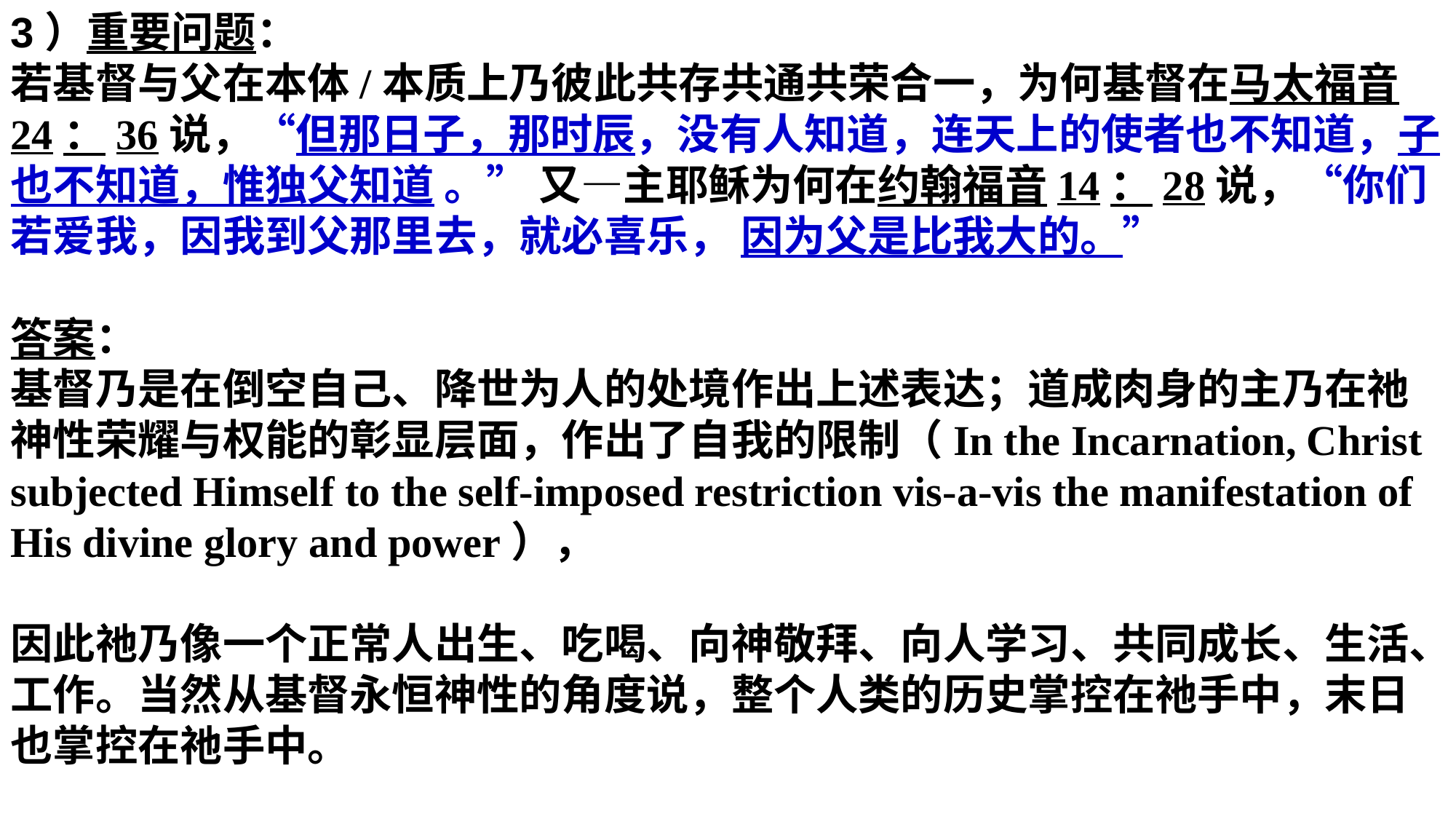

3）重要问题：
若基督与父在本体/本质上乃彼此共存共通共荣合一，为何基督在马太福音24：36说，“但那日子，那时辰，没有人知道，连天上的使者也不知道，子也不知道，惟独父知道 。” 又—主耶稣为何在约翰福音14：28说，“你们若爱我，因我到父那里去，就必喜乐， 因为父是比我大的。”

答案：
基督乃是在倒空自己、降世为人的处境作出上述表达；道成肉身的主乃在祂神性荣耀与权能的彰显层面，作出了自我的限制（In the Incarnation, Christ subjected Himself to the self-imposed restriction vis-a-vis the manifestation of His divine glory and power），

因此祂乃像一个正常人出生、吃喝、向神敬拜、向人学习、共同成长、生活、工作。当然从基督永恒神性的角度说，整个人类的历史掌控在祂手中，末日也掌控在祂手中。